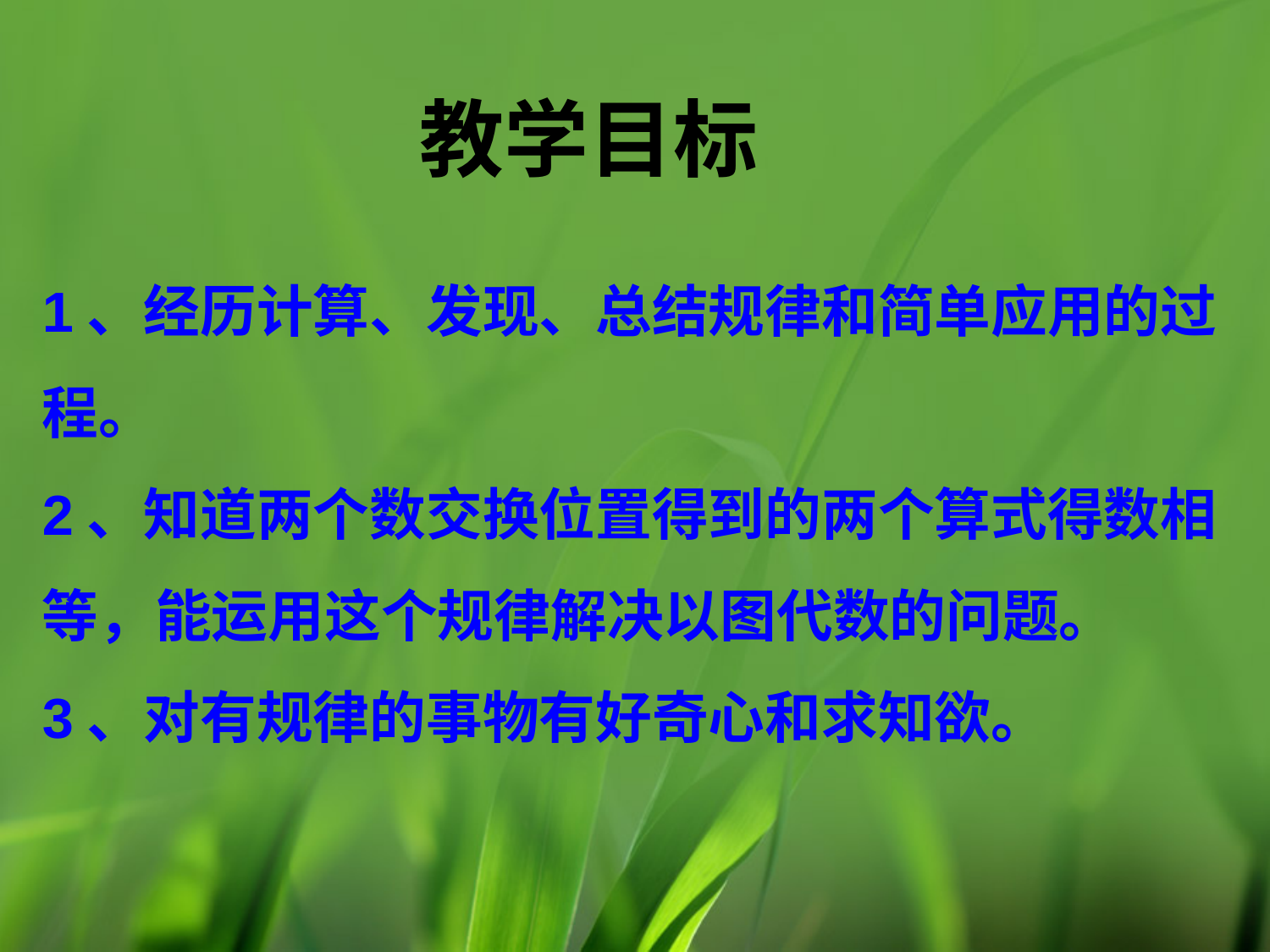

教学目标
1、经历计算、发现、总结规律和简单应用的过程。
2、知道两个数交换位置得到的两个算式得数相等，能运用这个规律解决以图代数的问题。
3、对有规律的事物有好奇心和求知欲。